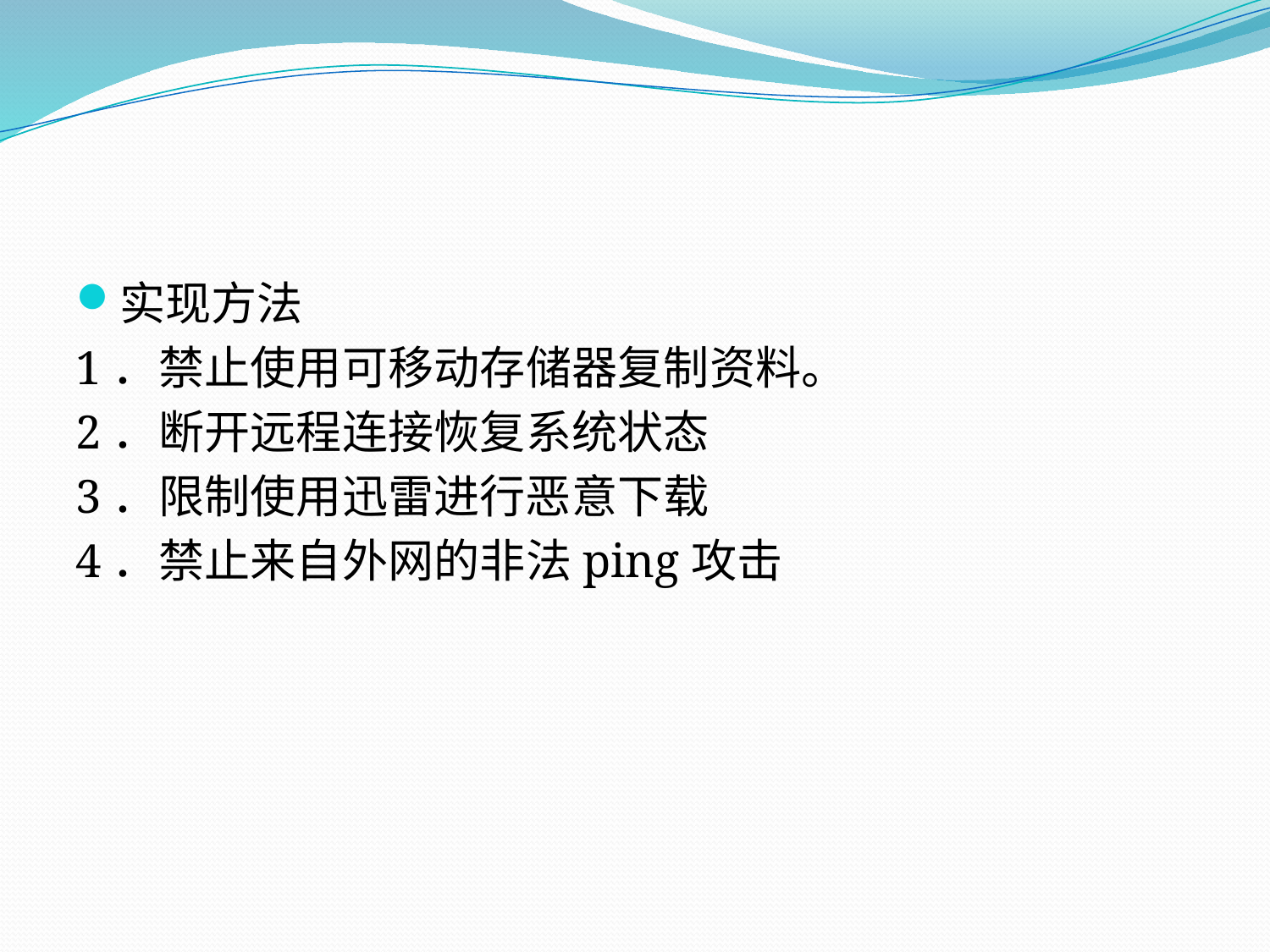

#
实现方法
1．禁止使用可移动存储器复制资料。
2．断开远程连接恢复系统状态
3．限制使用迅雷进行恶意下载
4．禁止来自外网的非法ping攻击